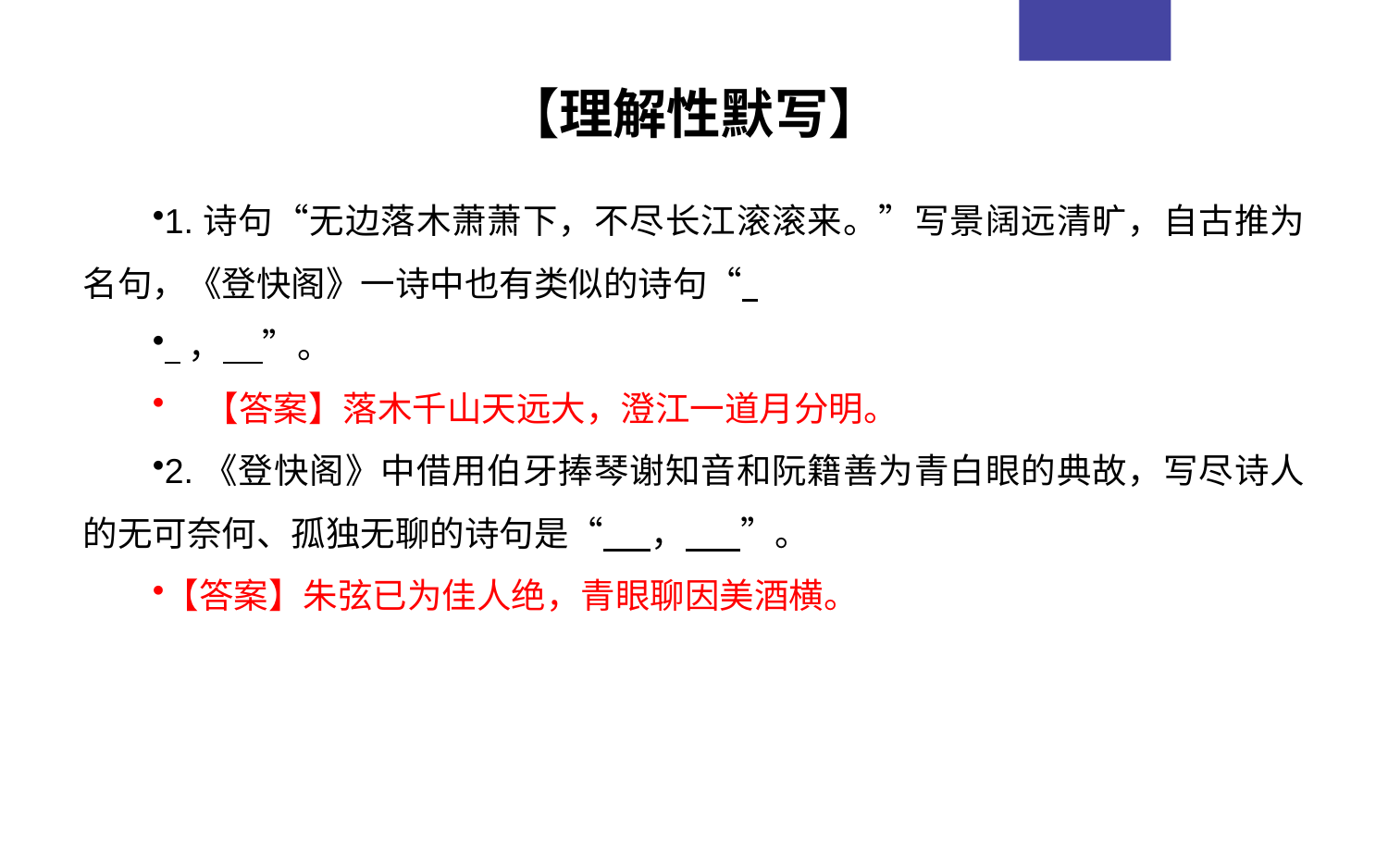

【理解性默写】
1.诗句“无边落木萧萧下，不尽长江滚滚来。”写景阔远清旷，自古推为名句，《登快阁》一诗中也有类似的诗句“
  ，     ”。
    【答案】落木千山天远大，澄江一道月分明。
2.《登快阁》中借用伯牙捧琴谢知音和阮籍善为青白眼的典故，写尽诗人的无可奈何、孤独无聊的诗句是“      ，       ”。
【答案】朱弦已为佳人绝，青眼聊因美酒横。